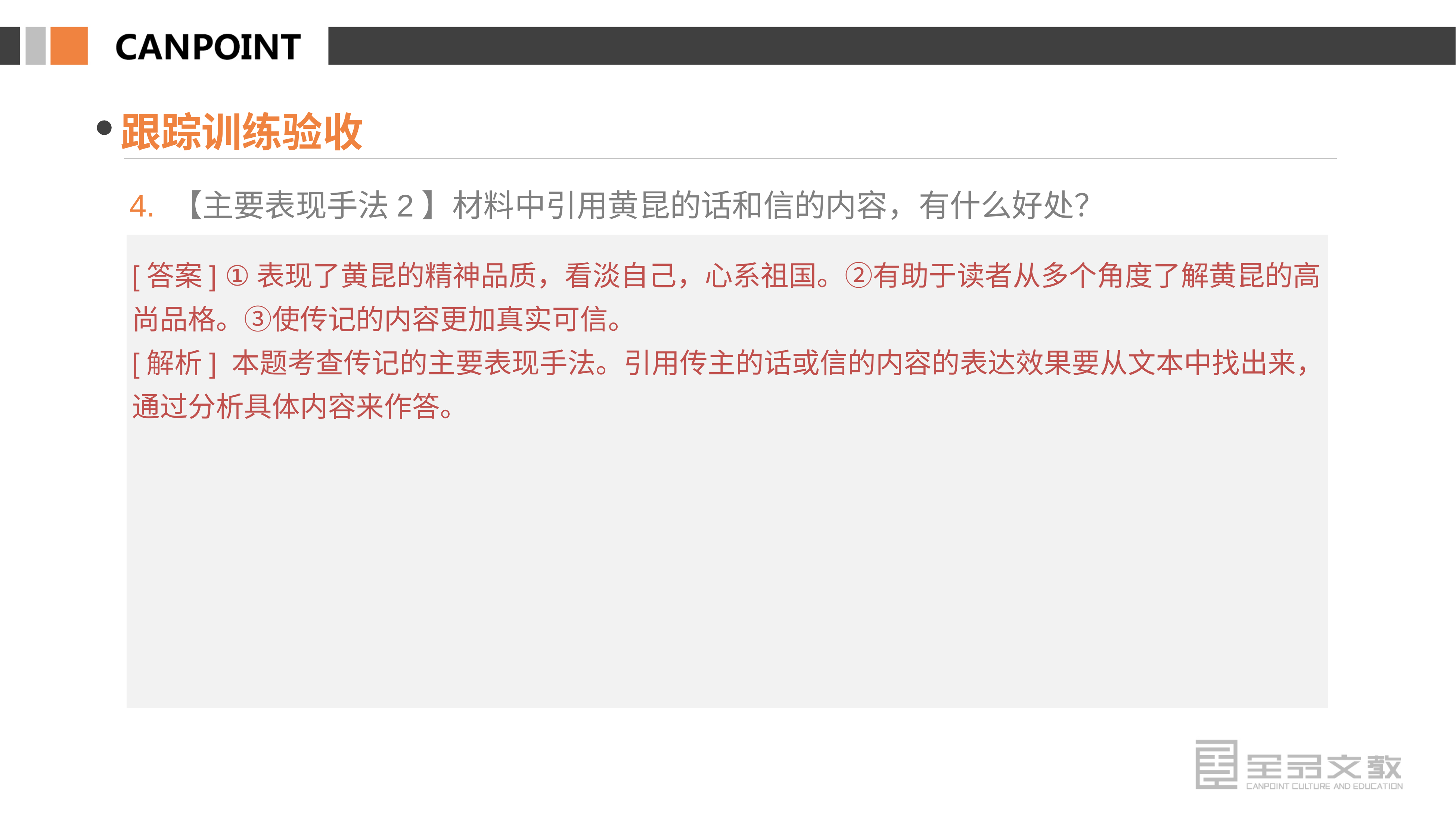

跟踪训练验收

4. 【主要表现手法2】材料中引用黄昆的话和信的内容，有什么好处？

[答案] ①表现了黄昆的精神品质，看淡自己，心系祖国。②有助于读者从多个角度了解黄昆的高尚品格。③使传记的内容更加真实可信。
[解析] 本题考查传记的主要表现手法。引用传主的话或信的内容的表达效果要从文本中找出来，通过分析具体内容来作答。